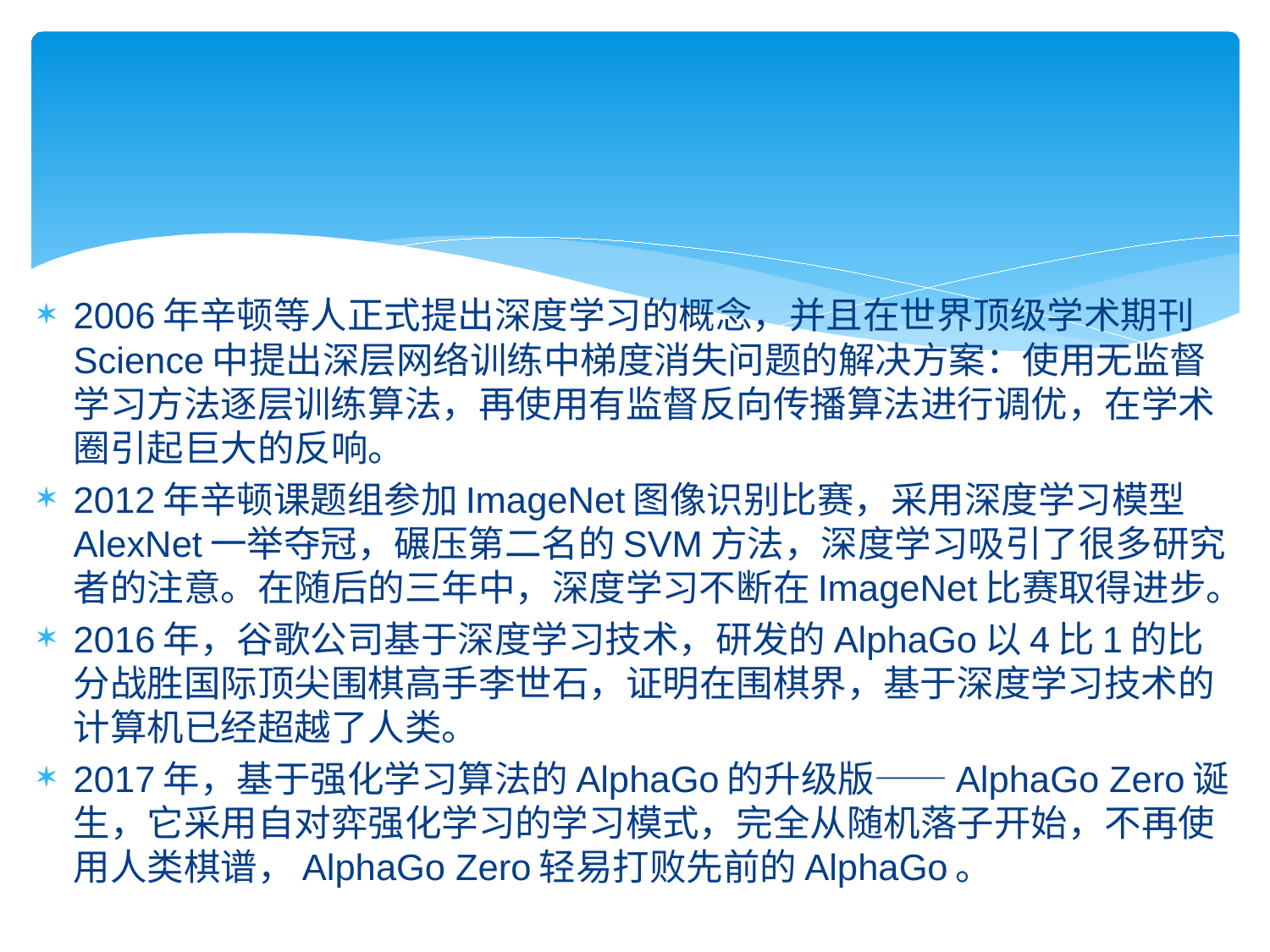

#
2006年辛顿等人正式提出深度学习的概念，并且在世界顶级学术期刊Science中提出深层网络训练中梯度消失问题的解决方案：使用无监督学习方法逐层训练算法，再使用有监督反向传播算法进行调优，在学术圈引起巨大的反响。
2012年辛顿课题组参加ImageNet图像识别比赛，采用深度学习模型AlexNet一举夺冠，碾压第二名的SVM方法，深度学习吸引了很多研究者的注意。在随后的三年中，深度学习不断在ImageNet比赛取得进步。
2016年，谷歌公司基于深度学习技术，研发的AlphaGo以4比1的比分战胜国际顶尖围棋高手李世石，证明在围棋界，基于深度学习技术的计算机已经超越了人类。
2017年，基于强化学习算法的AlphaGo的升级版——AlphaGo Zero诞生，它采用自对弈强化学习的学习模式，完全从随机落子开始，不再使用人类棋谱，AlphaGo Zero轻易打败先前的AlphaGo。